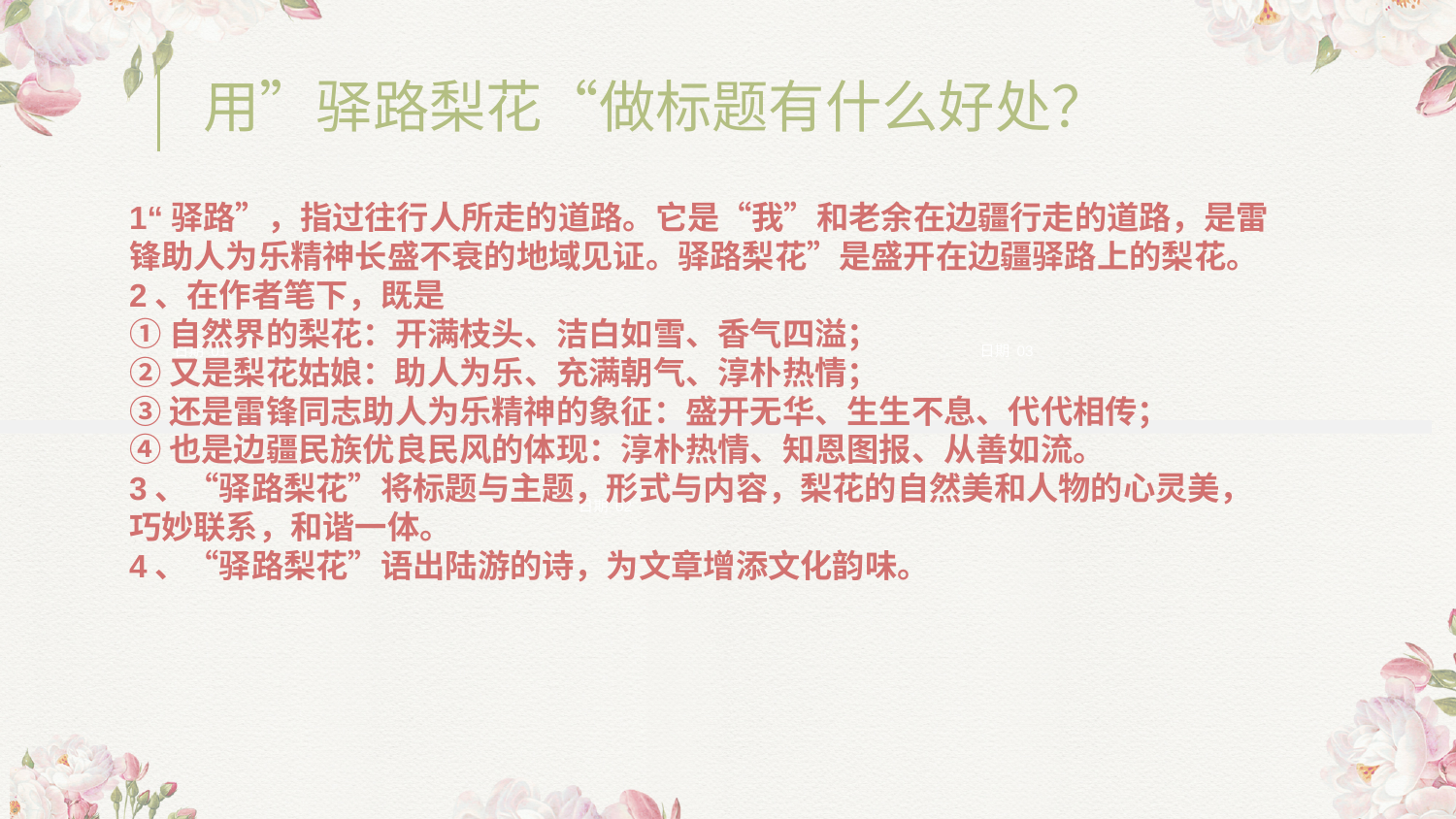

用”驿路梨花“做标题有什么好处？
1“驿路”，指过往行人所走的道路。它是“我”和老余在边疆行走的道路，是雷锋助人为乐精神长盛不衰的地域见证。驿路梨花”是盛开在边疆驿路上的梨花。
2、在作者笔下，既是
①自然界的梨花：开满枝头、洁白如雪、香气四溢；
②又是梨花姑娘：助人为乐、充满朝气、淳朴热情；
③还是雷锋同志助人为乐精神的象征：盛开无华、生生不息、代代相传；
④也是边疆民族优良民风的体现：淳朴热情、知恩图报、从善如流。
3、“驿路梨花”将标题与主题，形式与内容，梨花的自然美和人物的心灵美，巧妙联系，和谐一体。
4、“驿路梨花”语出陆游的诗，为文章增添文化韵味。
日期 03
日期 01

日期 02